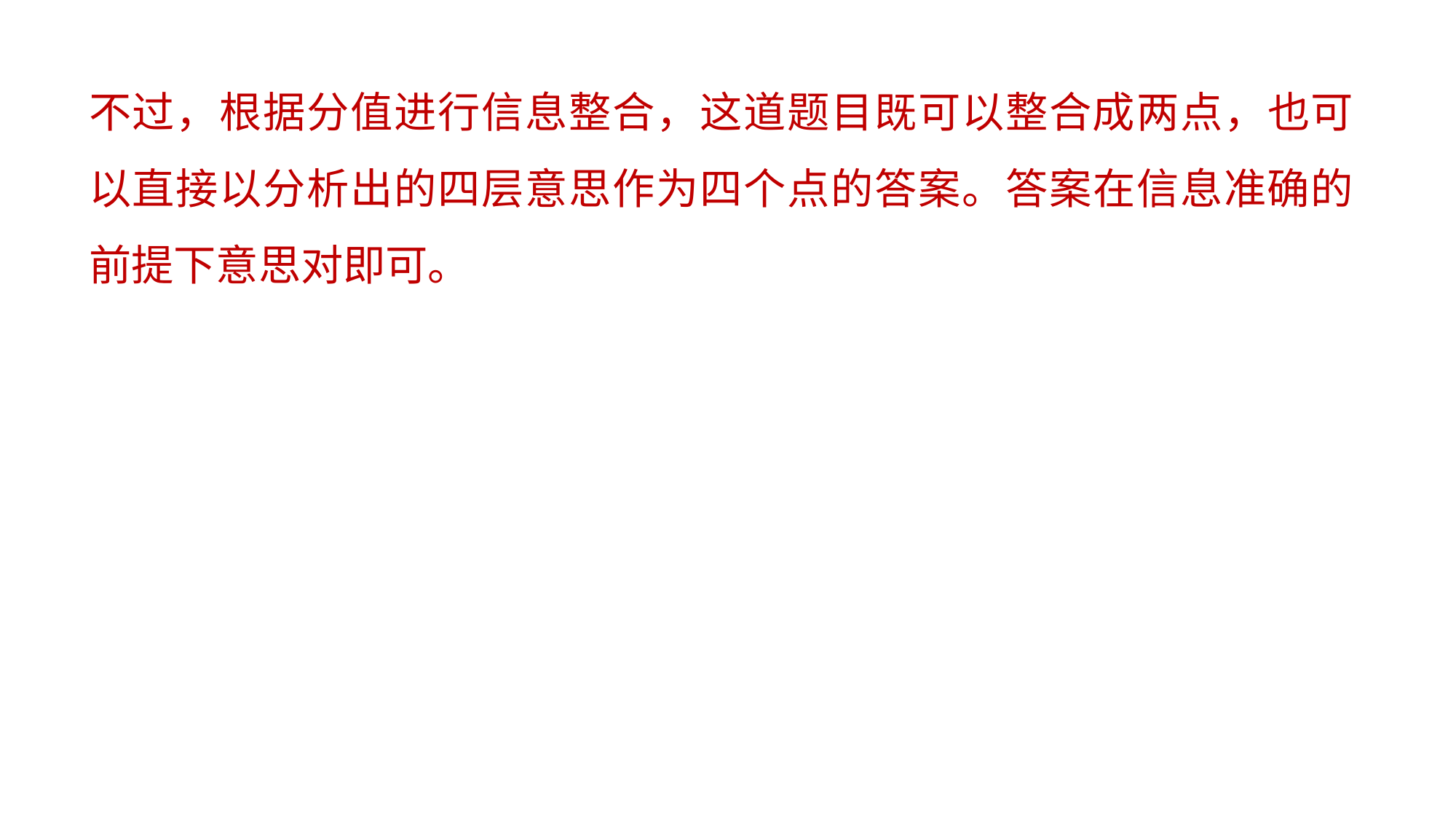

不过，根据分值进行信息整合，这道题目既可以整合成两点，也可以直接以分析出的四层意思作为四个点的答案。答案在信息准确的前提下意思对即可。